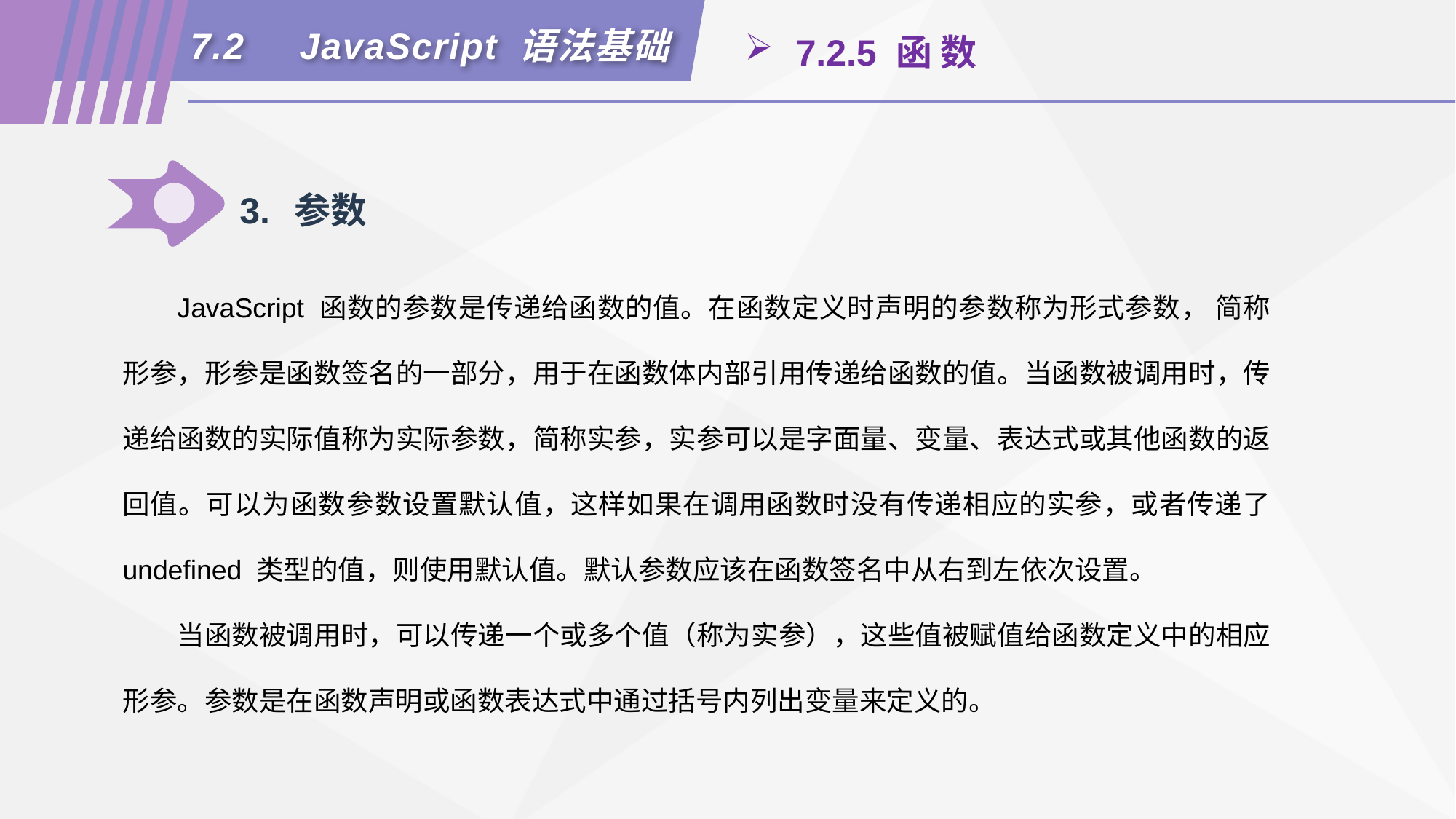

7.2	JavaScript 语法基础
 7.2.5 函 数

3.	参数
JavaScript 函数的参数是传递给函数的值。在函数定义时声明的参数称为形式参数， 简称形参，形参是函数签名的一部分，用于在函数体内部引用传递给函数的值。当函数被调用时，传递给函数的实际值称为实际参数，简称实参，实参可以是字面量、变量、表达式或其他函数的返回值。可以为函数参数设置默认值，这样如果在调用函数时没有传递相应的实参，或者传递了 undefined 类型的值，则使用默认值。默认参数应该在函数签名中从右到左依次设置。
当函数被调用时，可以传递一个或多个值（称为实参），这些值被赋值给函数定义中的相应形参。参数是在函数声明或函数表达式中通过括号内列出变量来定义的。